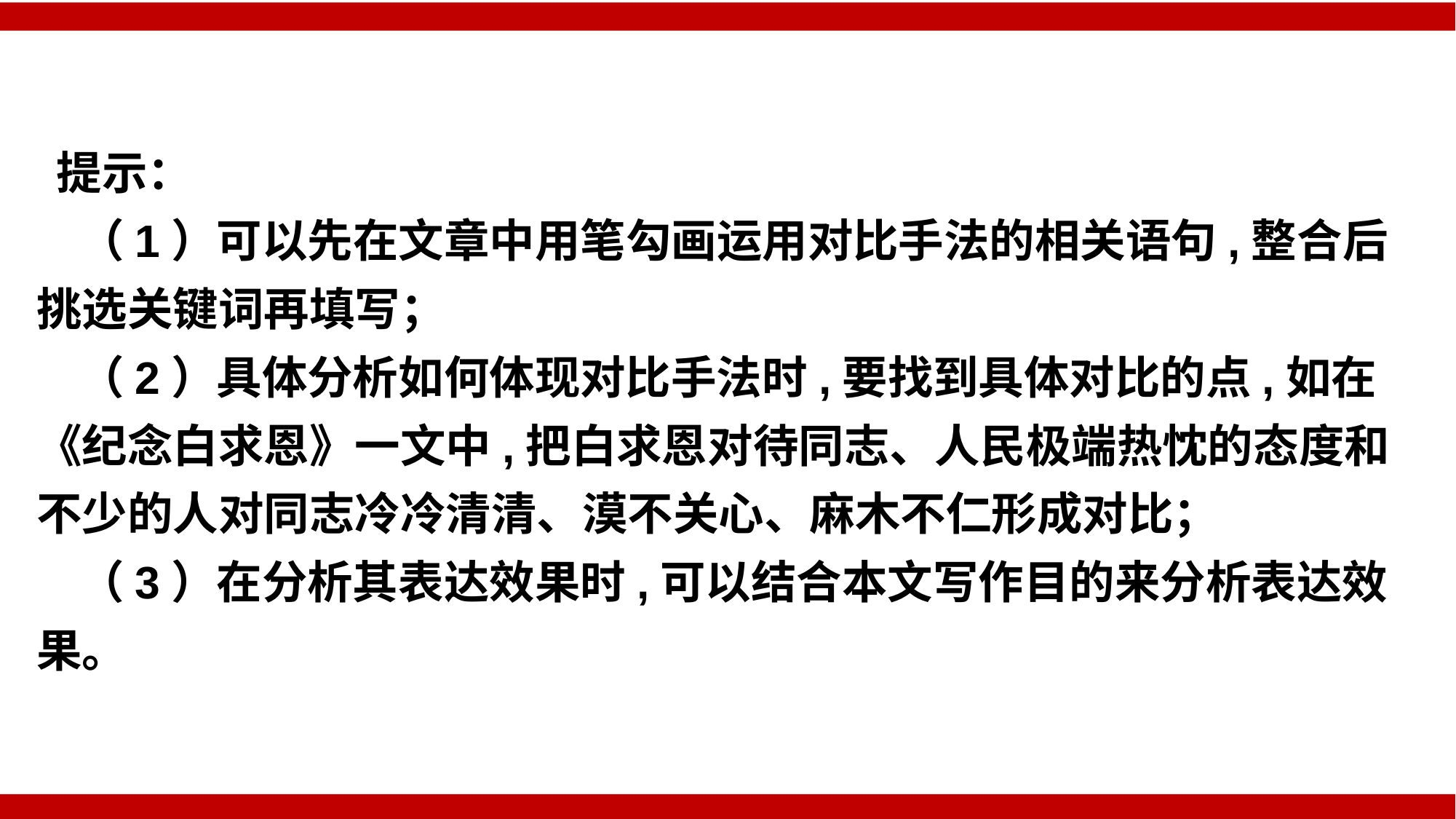

提示：
   （1）可以先在文章中用笔勾画运用对比手法的相关语句,整合后挑选关键词再填写；
   （2）具体分析如何体现对比手法时,要找到具体对比的点,如在《纪念白求恩》一文中,把白求恩对待同志、人民极端热忱的态度和不少的人对同志冷冷清清、漠不关心、麻木不仁形成对比；
   （3）在分析其表达效果时,可以结合本文写作目的来分析表达效果。